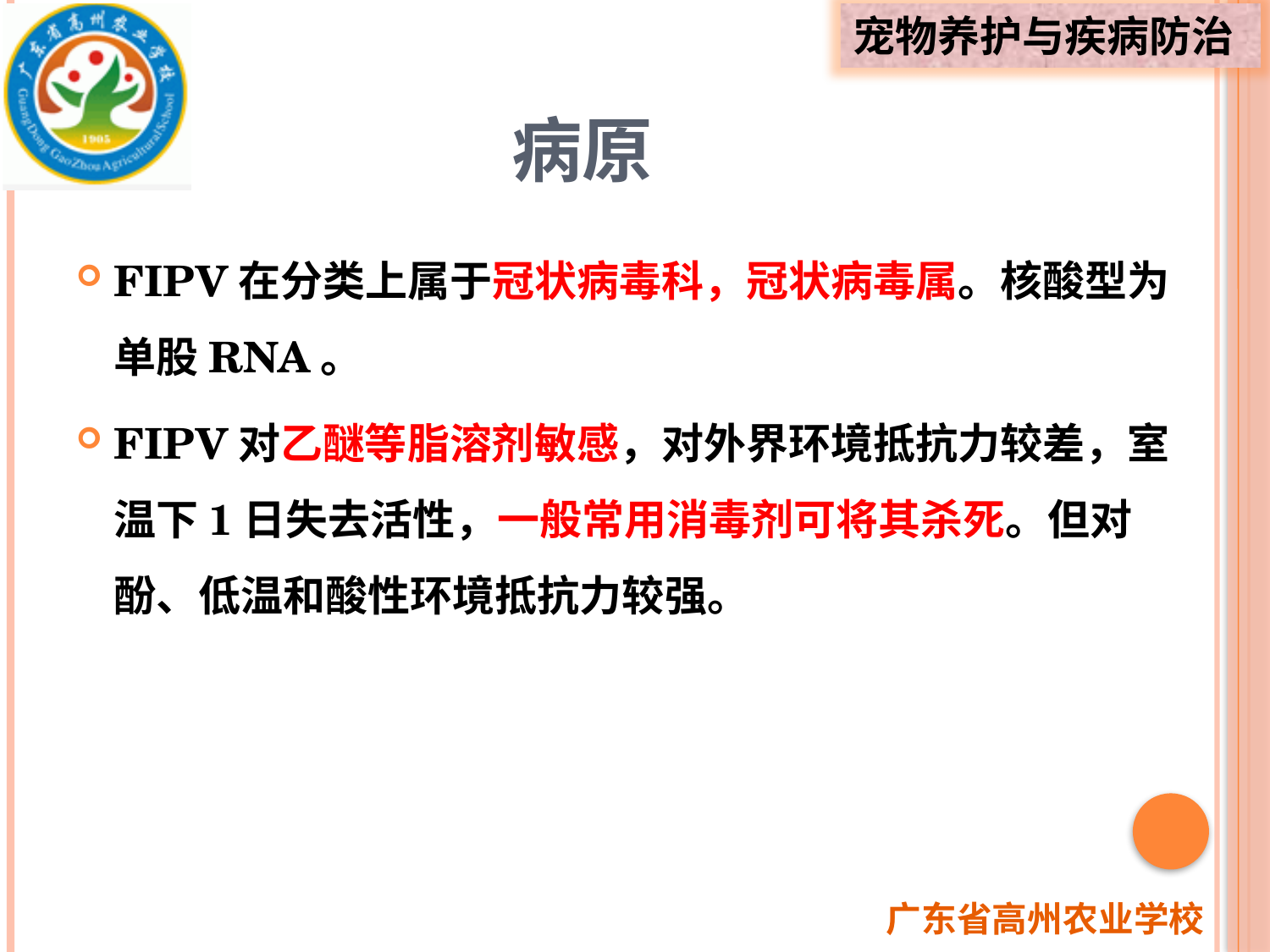

# 病原
FIPV在分类上属于冠状病毒科，冠状病毒属。核酸型为单股RNA。
FIPV对乙醚等脂溶剂敏感，对外界环境抵抗力较差，室温下1日失去活性，一般常用消毒剂可将其杀死。但对酚、低温和酸性环境抵抗力较强。